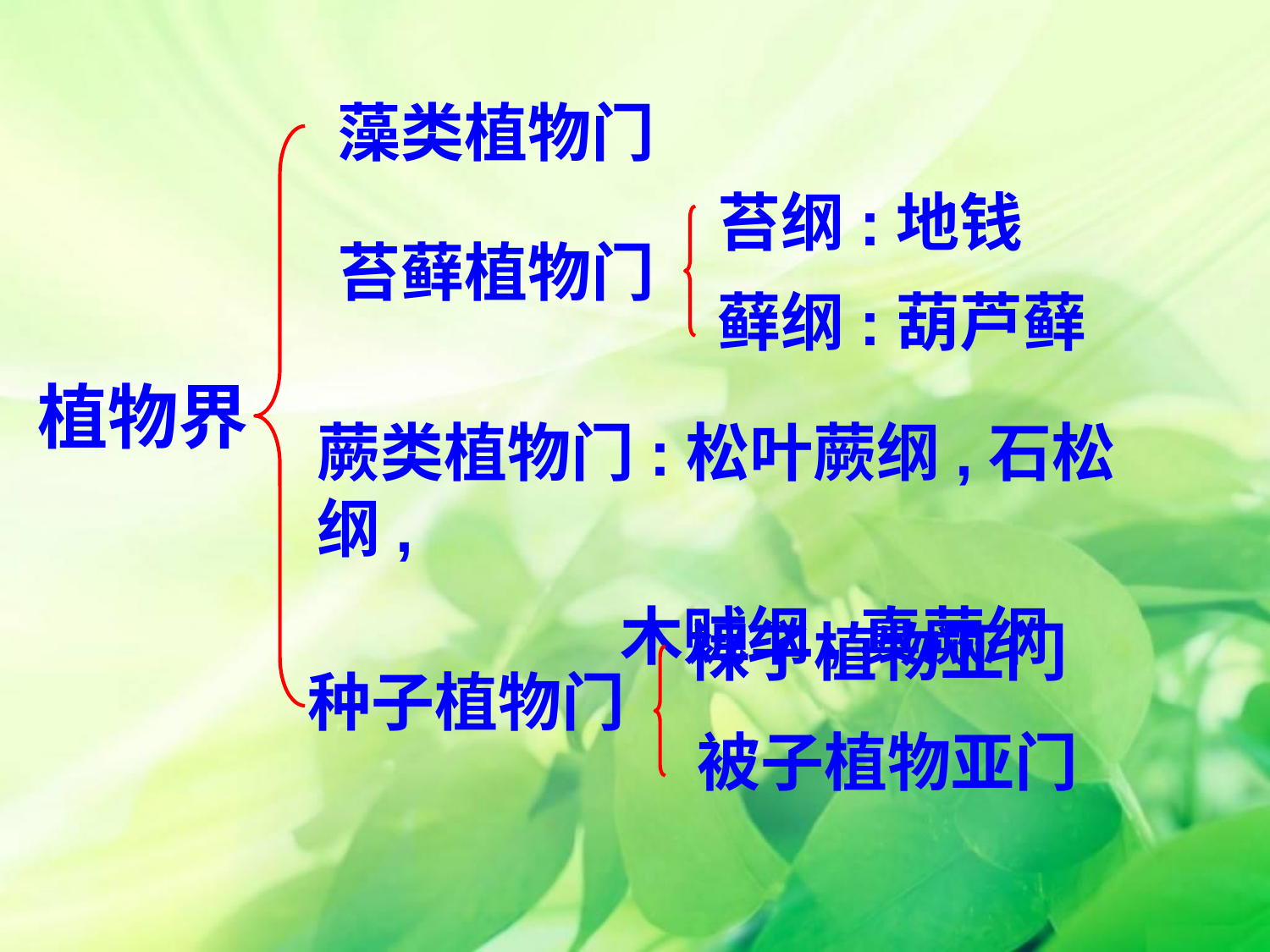

藻类植物门

苔纲:地钱

苔藓植物门
藓纲:葫芦藓
植物界
蕨类植物门:松叶蕨纲,石松纲,
                    木贼纲,真蕨纲
裸子植物亚门

种子植物门
被子植物亚门